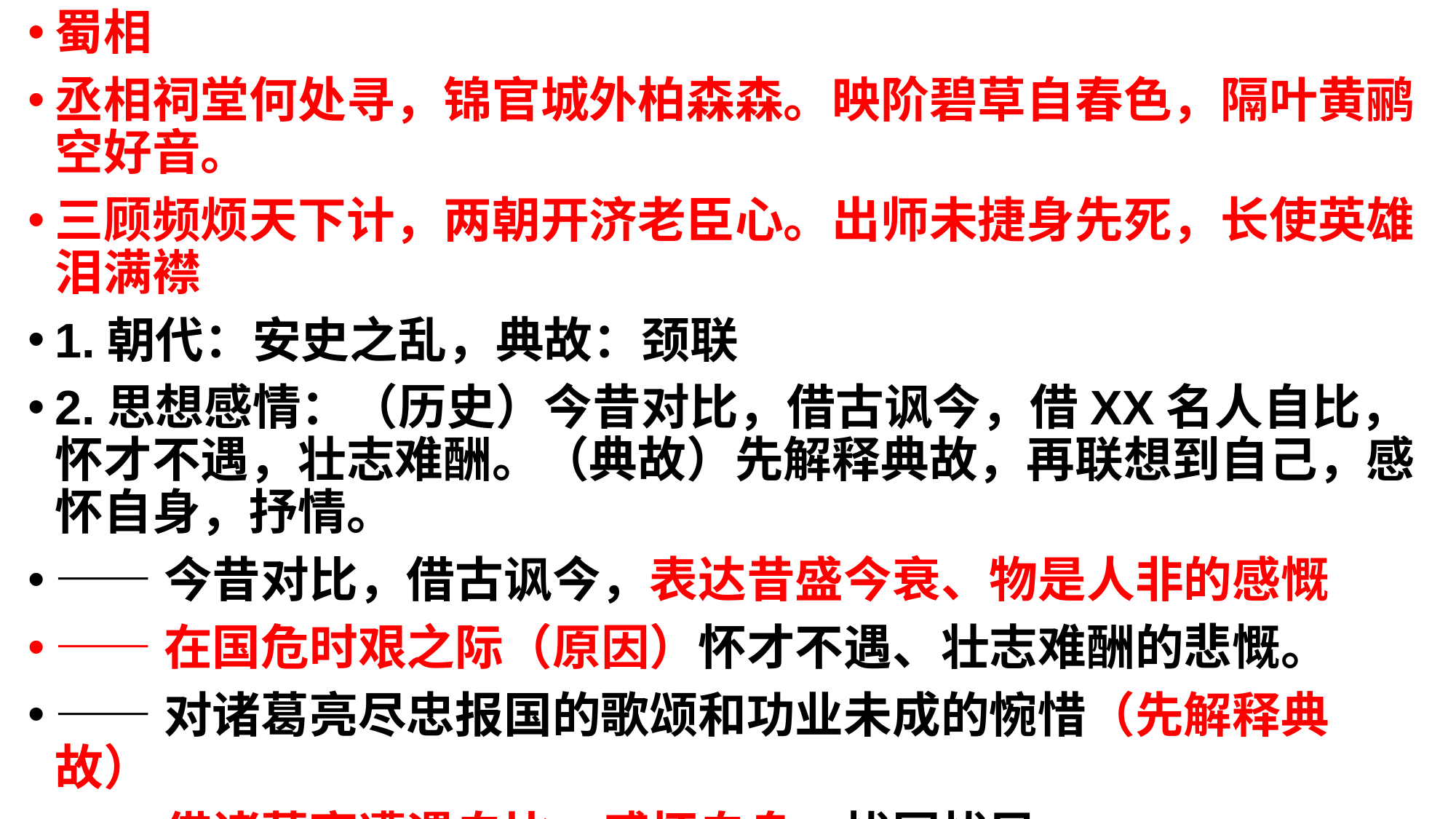

蜀相
丞相祠堂何处寻，锦官城外柏森森。映阶碧草自春色，隔叶黄鹂空好音。
三顾频烦天下计，两朝开济老臣心。出师未捷身先死，长使英雄泪满襟
1.朝代：安史之乱，典故：颈联
2.思想感情：（历史）今昔对比，借古讽今，借XX名人自比，怀才不遇，壮志难酬。（典故）先解释典故，再联想到自己，感怀自身，抒情。
——今昔对比，借古讽今，表达昔盛今衰、物是人非的感慨
——在国危时艰之际（原因）怀才不遇、壮志难酬的悲慨。
——对诸葛亮尽忠报国的歌颂和功业未成的惋惜（先解释典故）
——借诸葛亮遭遇自比，感怀自身，忧国忧民。